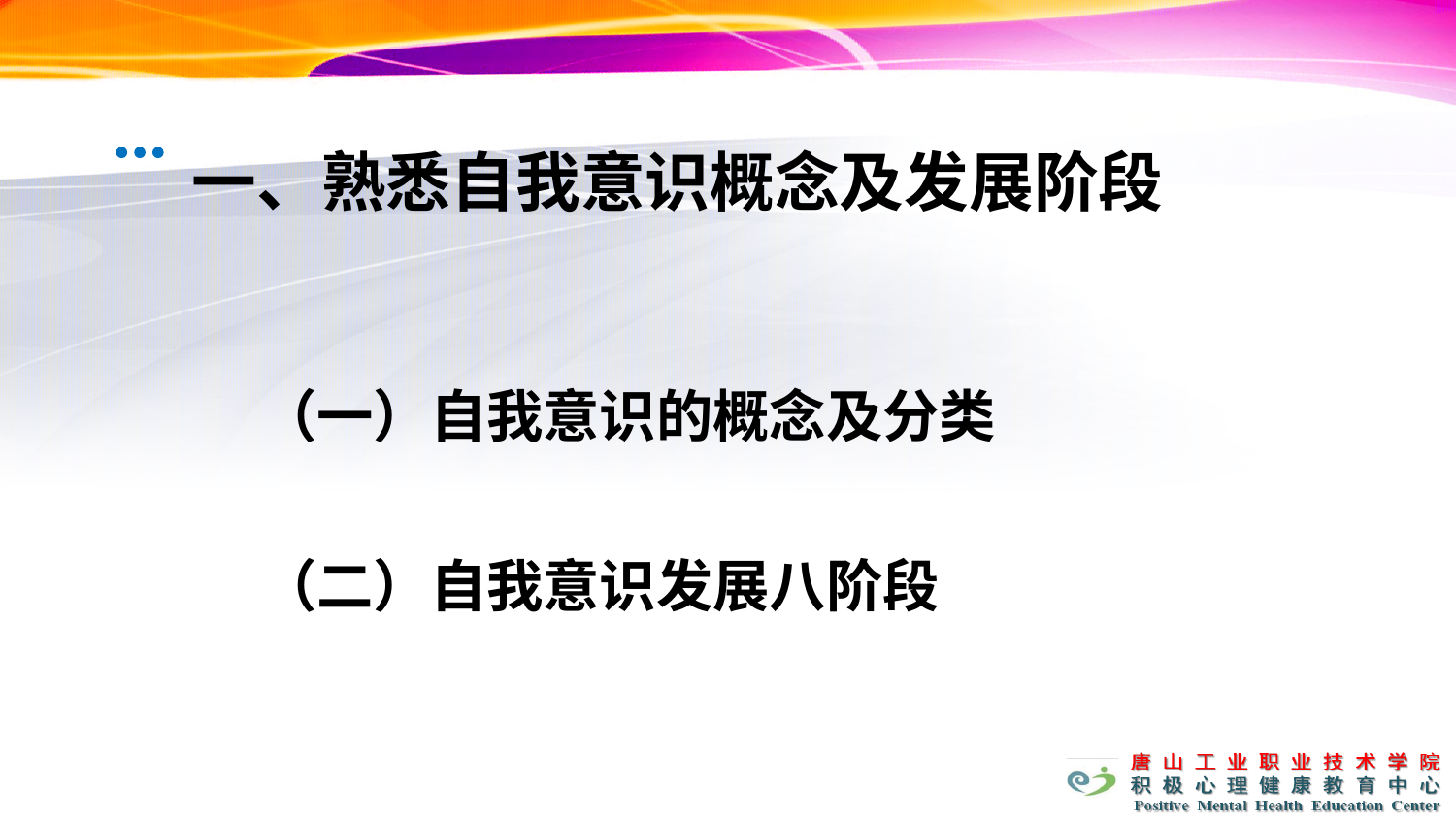

一、熟悉自我意识概念及发展阶段

（一）自我意识的概念及分类
（二）自我意识发展八阶段